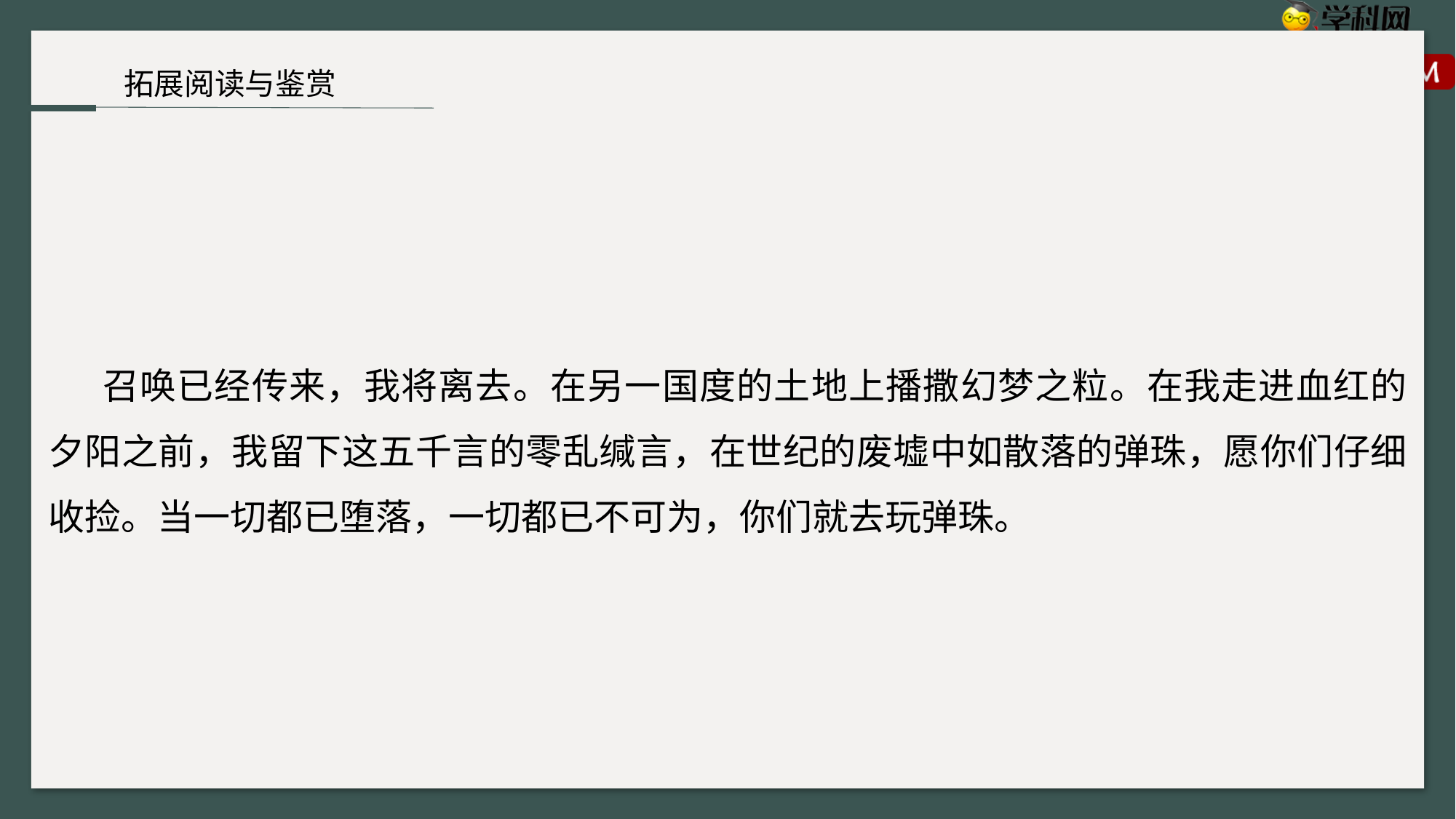

拓展阅读与鉴赏
召唤已经传来，我将离去。在另一国度的土地上播撒幻梦之粒。在我走进血红的夕阳之前，我留下这五千言的零乱缄言，在世纪的废墟中如散落的弹珠，愿你们仔细收捡。当一切都已堕落，一切都已不可为，你们就去玩弹珠。